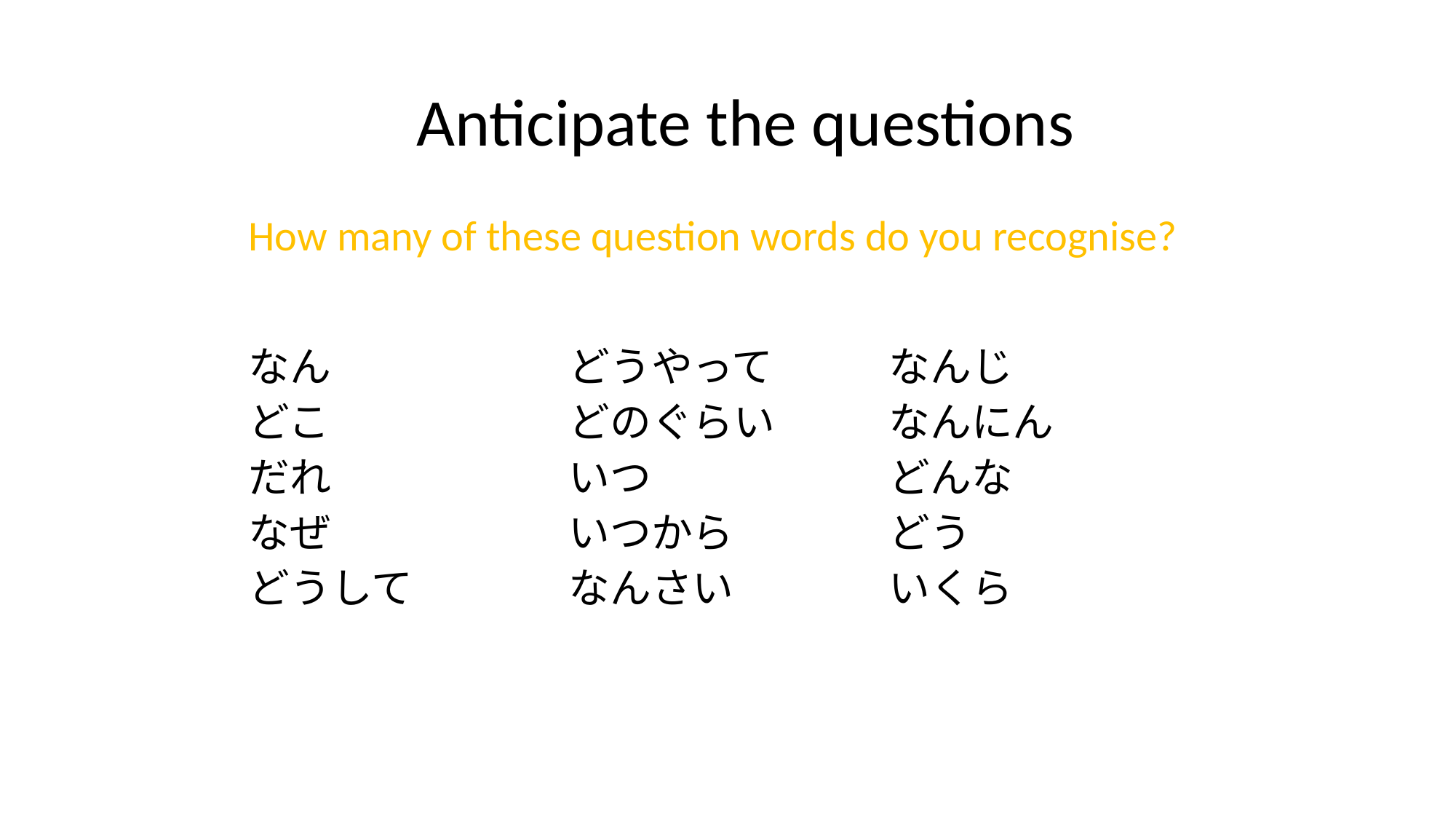

Anticipate the questions
# How many of these question words do you recognise?
なん
どこ
だれ
なぜ
どうして

どうやって
どのぐらい
いつ
いつから
なんさい

なんじ
なんにん
どんな
どう
いくら